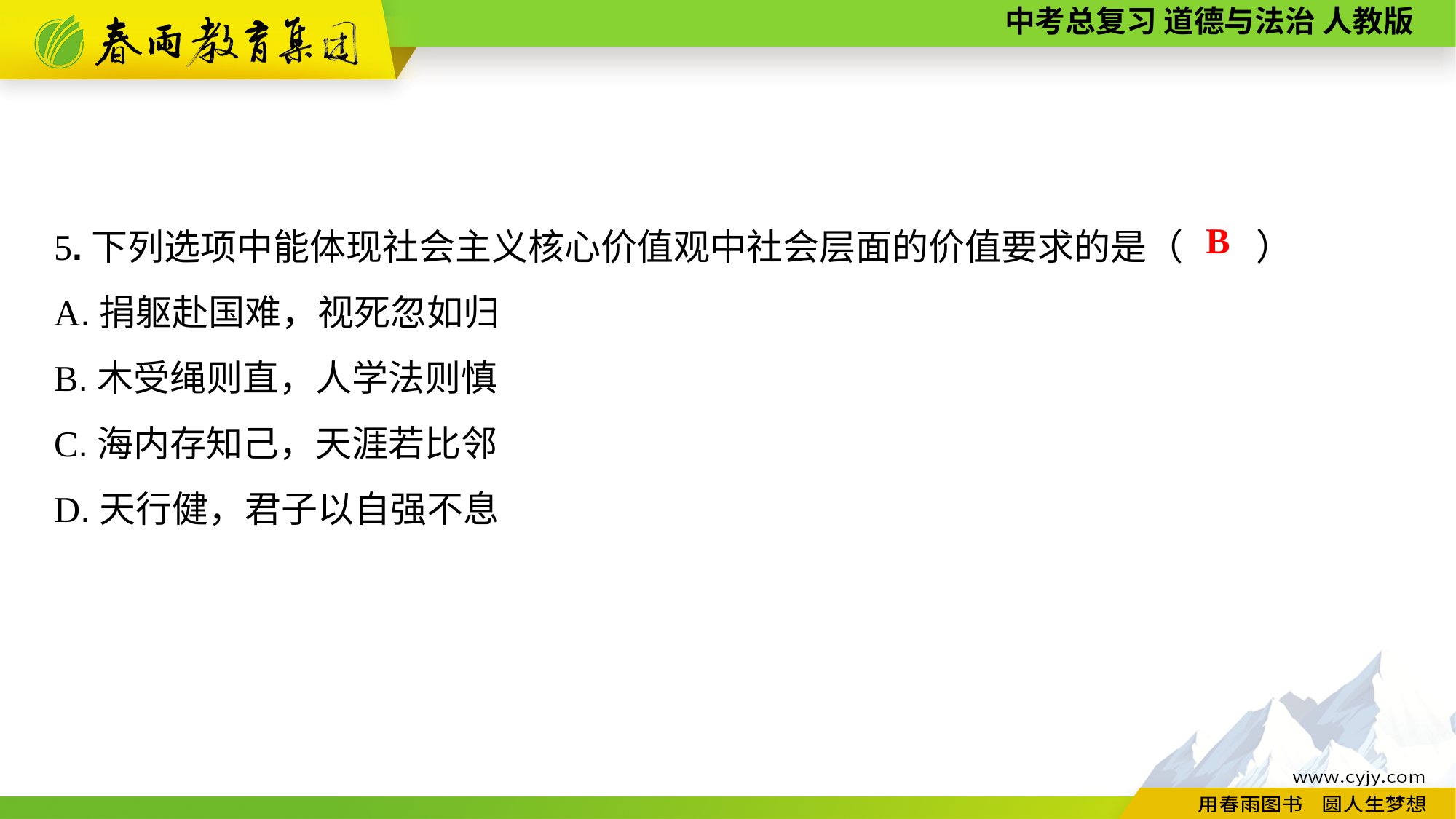

5.下列选项中能体现社会主义核心价值观中社会层面的价值要求的是（　　）
A.捐躯赴国难，视死忽如归
B.木受绳则直，人学法则慎
C.海内存知己，天涯若比邻
D.天行健，君子以自强不息
B